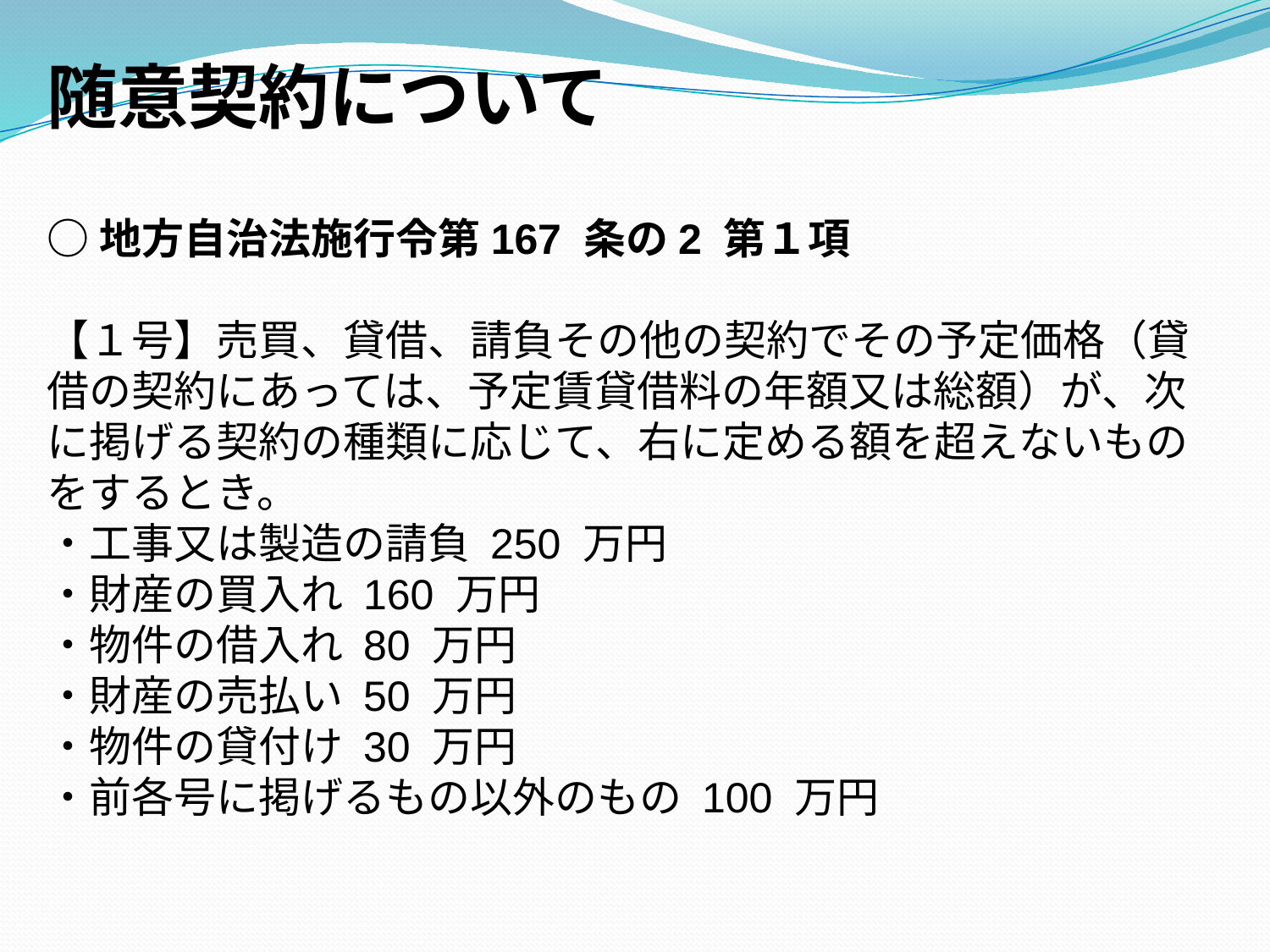

随意契約について
○地方自治法施行令第167 条の2 第１項

【１号】売買、貸借、請負その他の契約でその予定価格（貸借の契約にあっては、予定賃貸借料の年額又は総額）が、次に掲げる契約の種類に応じて、右に定める額を超えないもの
をするとき。
・工事又は製造の請負 250 万円
・財産の買入れ 160 万円
・物件の借入れ 80 万円
・財産の売払い 50 万円
・物件の貸付け 30 万円
・前各号に掲げるもの以外のもの 100 万円